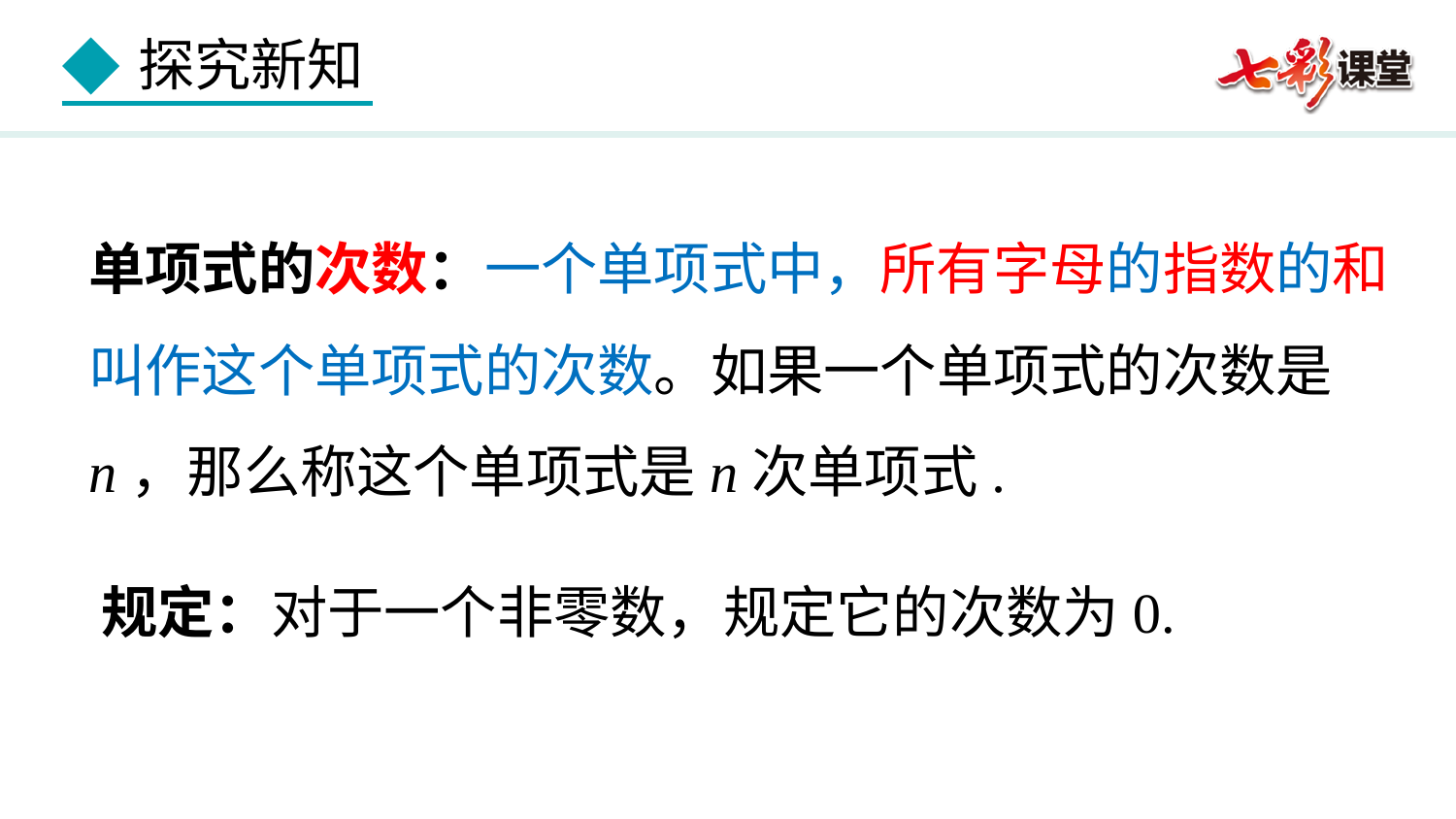

单项式的次数：一个单项式中，所有字母的指数的和叫作这个单项式的次数。如果一个单项式的次数是n，那么称这个单项式是n次单项式.
规定：对于一个非零数，规定它的次数为0.